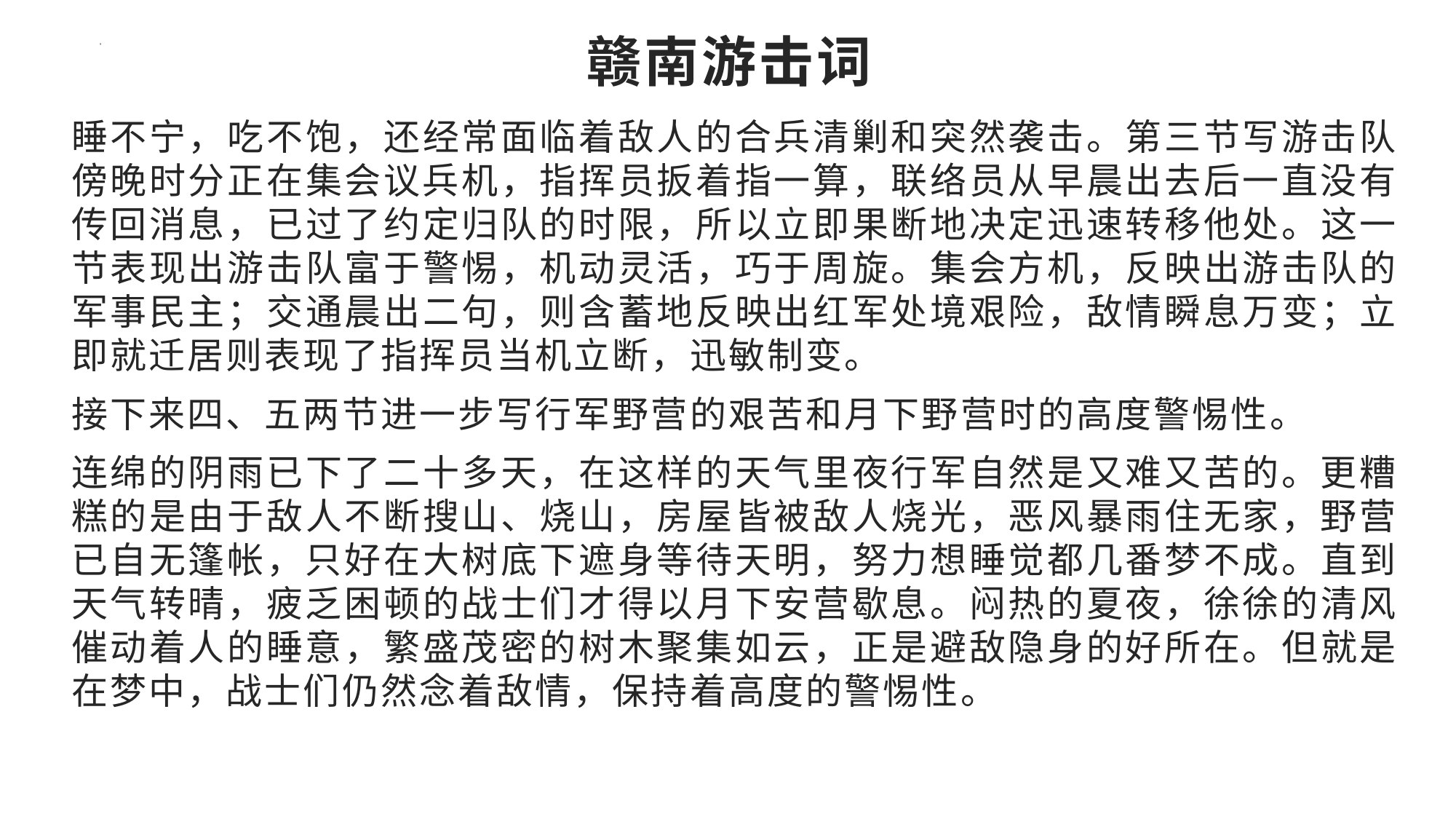

# 赣南游击词
睡不宁，吃不饱，还经常面临着敌人的合兵清剿和突然袭击。第三节写游击队傍晚时分正在集会议兵机，指挥员扳着指一算，联络员从早晨出去后一直没有传回消息，已过了约定归队的时限，所以立即果断地决定迅速转移他处。这一节表现出游击队富于警惕，机动灵活，巧于周旋。集会方机，反映出游击队的军事民主；交通晨出二句，则含蓄地反映出红军处境艰险，敌情瞬息万变；立即就迁居则表现了指挥员当机立断，迅敏制变。
接下来四、五两节进一步写行军野营的艰苦和月下野营时的高度警惕性。
连绵的阴雨已下了二十多天，在这样的天气里夜行军自然是又难又苦的。更糟糕的是由于敌人不断搜山、烧山，房屋皆被敌人烧光，恶风暴雨住无家，野营已自无篷帐，只好在大树底下遮身等待天明，努力想睡觉都几番梦不成。直到天气转晴，疲乏困顿的战士们才得以月下安营歇息。闷热的夏夜，徐徐的清风催动着人的睡意，繁盛茂密的树木聚集如云，正是避敌隐身的好所在。但就是在梦中，战士们仍然念着敌情，保持着高度的警惕性。